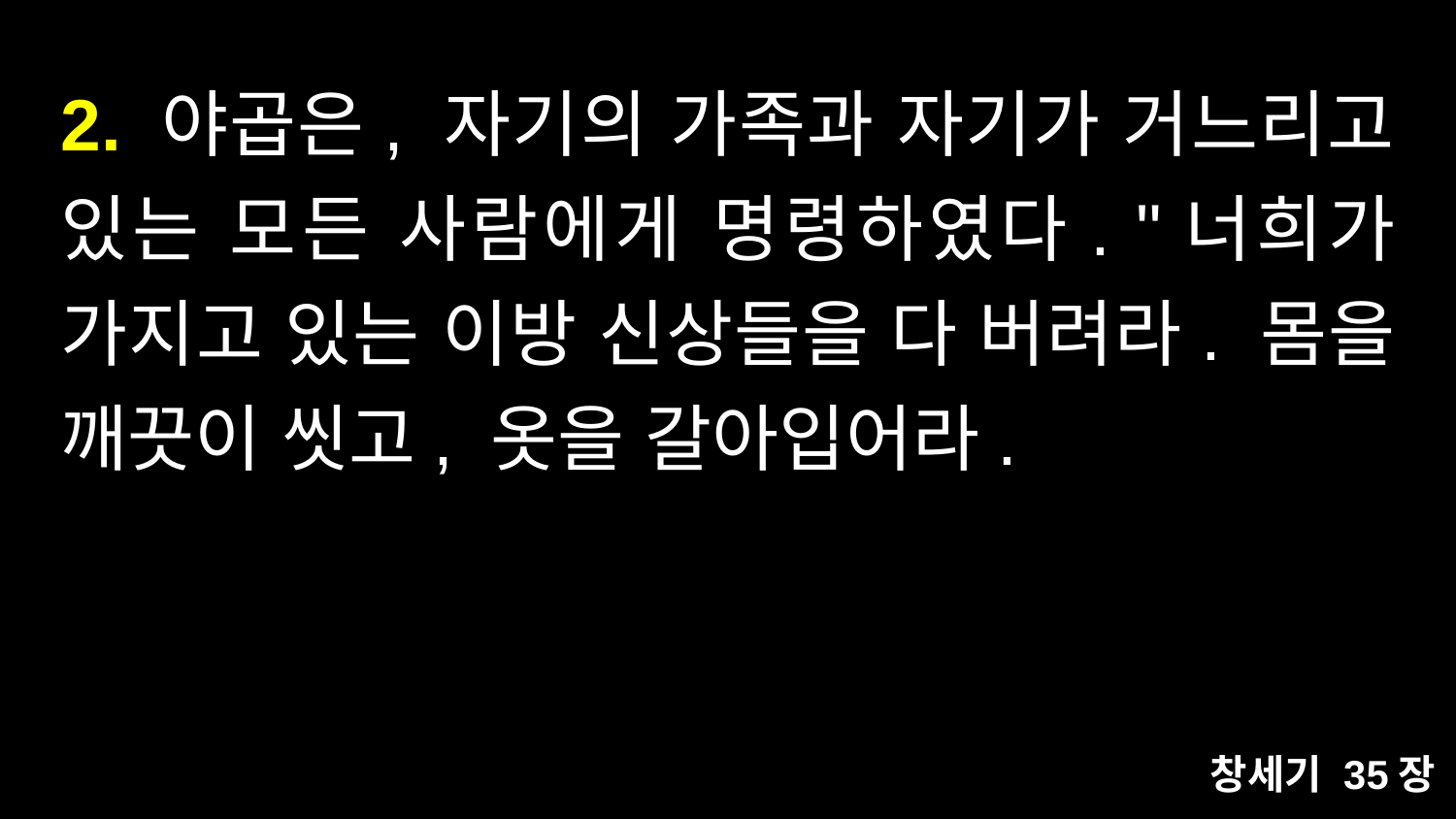

# 2. 야곱은, 자기의 가족과 자기가 거느리고 있는 모든 사람에게 명령하였다. "너희가 가지고 있는 이방 신상들을 다 버려라. 몸을 깨끗이 씻고, 옷을 갈아입어라.
창세기 35장